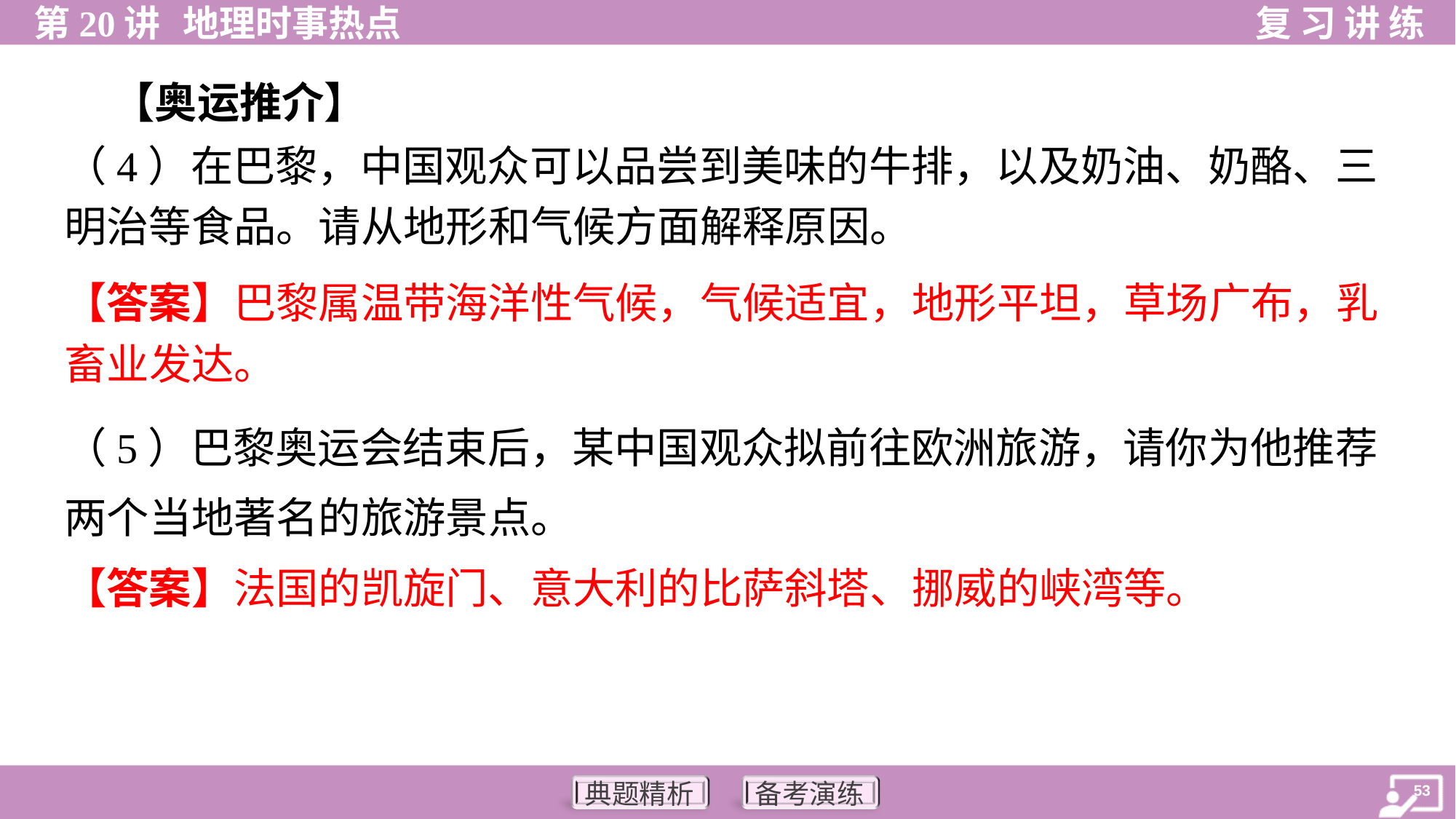

【奥运推介】
（4）在巴黎，中国观众可以品尝到美味的牛排，以及奶油、奶酪、三
明治等食品。请从地形和气候方面解释原因。
【答案】巴黎属温带海洋性气候，气候适宜，地形平坦，草场广布，乳
畜业发达。
（5）巴黎奥运会结束后，某中国观众拟前往欧洲旅游，请你为他推荐
两个当地著名的旅游景点。
【答案】法国的凯旋门、意大利的比萨斜塔、挪威的峡湾等。